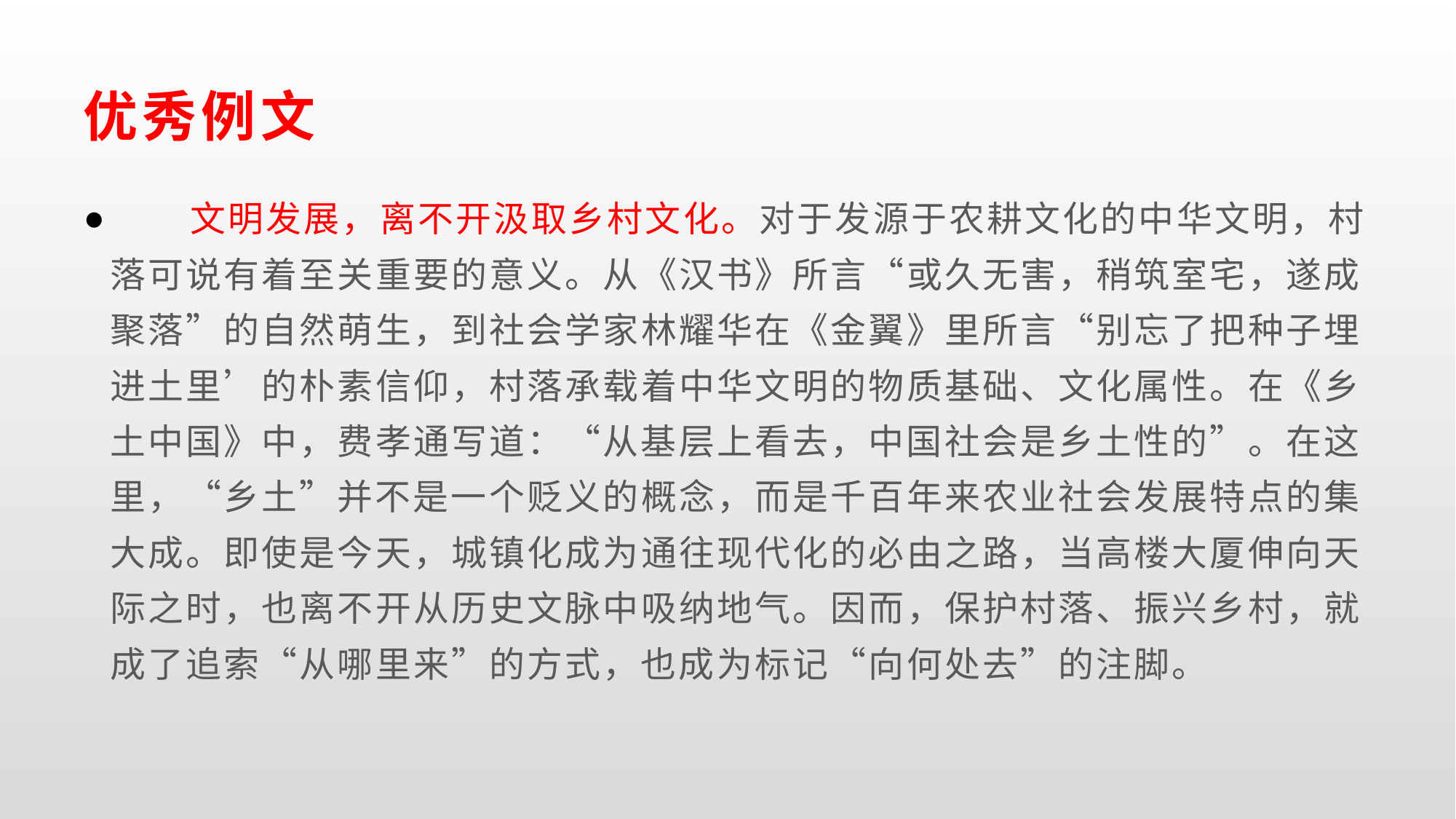

# 优秀例文
       文明发展，离不开汲取乡村文化。对于发源于农耕文化的中华文明，村落可说有着至关重要的意义。从《汉书》所言“或久无害，稍筑室宅，遂成聚落”的自然萌生，到社会学家林耀华在《金翼》里所言“别忘了把种子埋进土里’的朴素信仰，村落承载着中华文明的物质基础、文化属性。在《乡土中国》中，费孝通写道：“从基层上看去，中国社会是乡土性的”。在这里，“乡土”并不是一个贬义的概念，而是千百年来农业社会发展特点的集大成。即使是今天，城镇化成为通往现代化的必由之路，当高楼大厦伸向天际之时，也离不开从历史文脉中吸纳地气。因而，保护村落、振兴乡村，就成了追索“从哪里来”的方式，也成为标记“向何处去”的注脚。